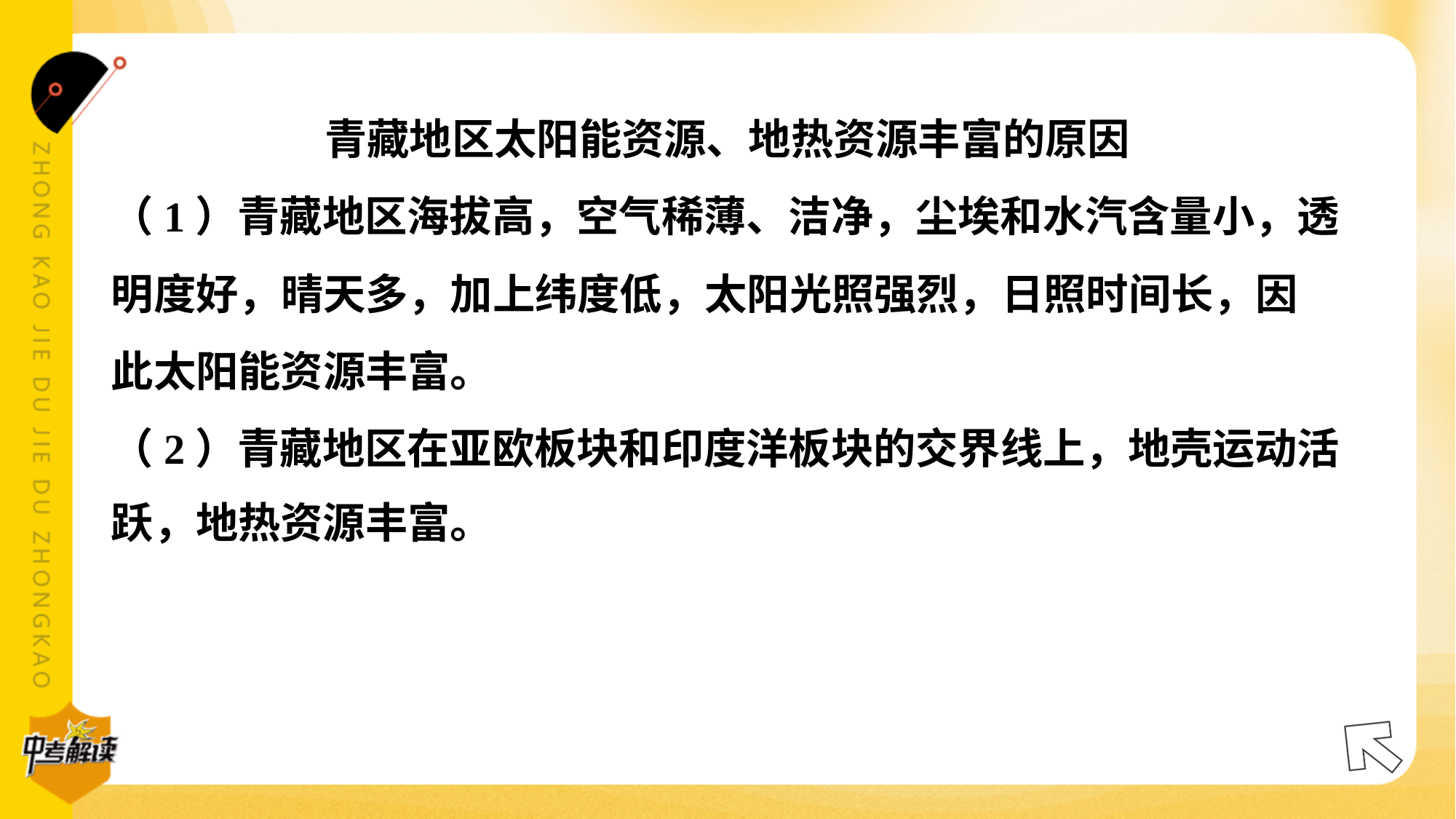

青藏地区太阳能资源、地热资源丰富的原因
（1）青藏地区海拔高，空气稀薄、洁净，尘埃和水汽含量小，透
明度好，晴天多，加上纬度低，太阳光照强烈，日照时间长，因
此太阳能资源丰富。
（2）青藏地区在亚欧板块和印度洋板块的交界线上，地壳运动活
跃，地热资源丰富。